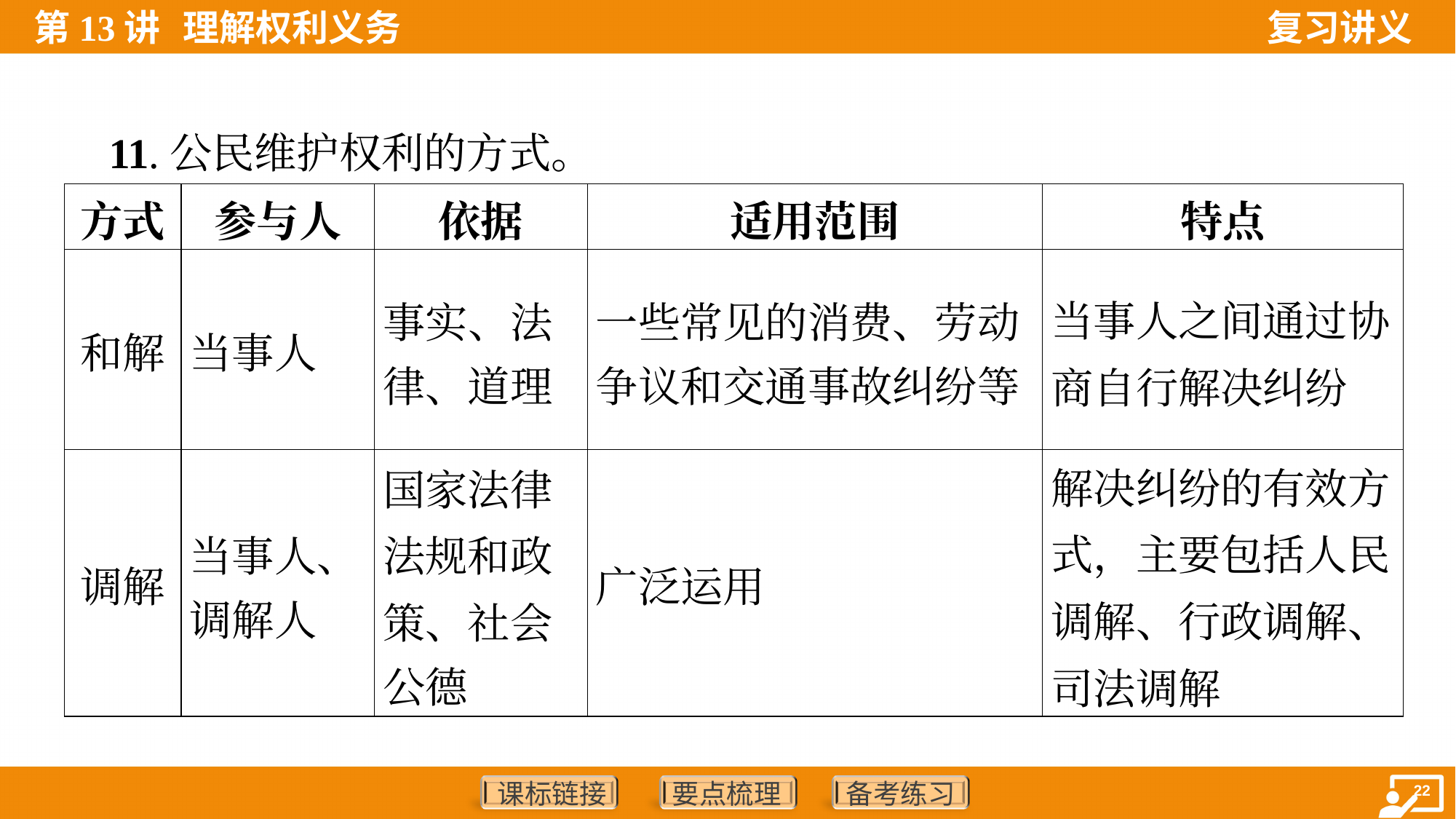

11.公民维护权利的方式。
| 方式 | 参与人 | 依据 | 适用范围 | 特点 |
| --- | --- | --- | --- | --- |
| 和解 | 当事人 | 事实、法 律、道理 | 一些常见的消费、劳动 争议和交通事故纠纷等 | 当事人之间通过协商自行解决纠纷 |
| 调解 | 当事人、 调解人 | 国家法律 法规和政 策、社会 公德 | 广泛运用 | 解决纠纷的有效方式，主要包括人民调解、行政调解、司法调解 |